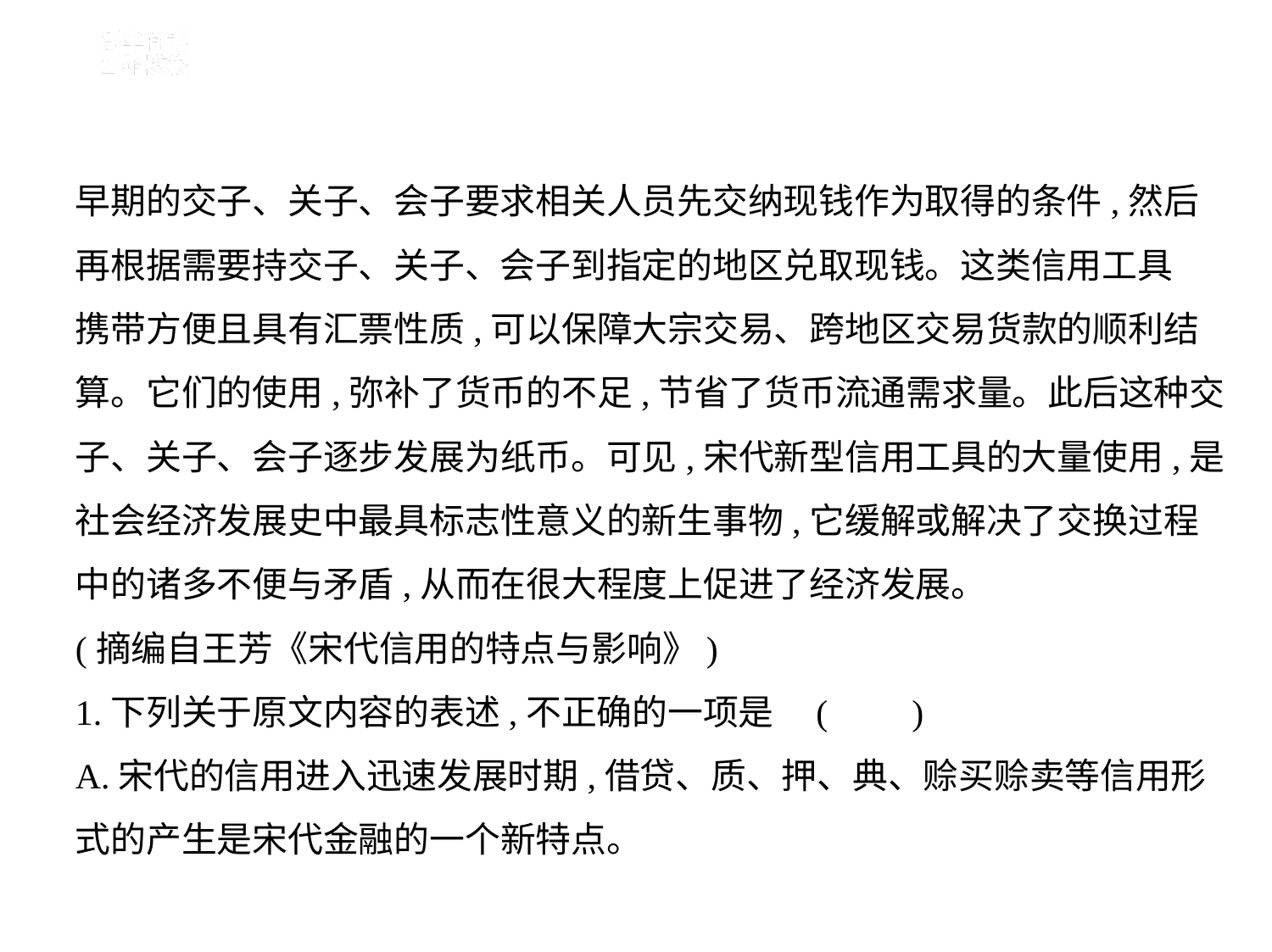

早期的交子、关子、会子要求相关人员先交纳现钱作为取得的条件,然后
再根据需要持交子、关子、会子到指定的地区兑取现钱。这类信用工具
携带方便且具有汇票性质,可以保障大宗交易、跨地区交易货款的顺利结
算。它们的使用,弥补了货币的不足,节省了货币流通需求量。此后这种交
子、关子、会子逐步发展为纸币。可见,宋代新型信用工具的大量使用,是
社会经济发展史中最具标志性意义的新生事物,它缓解或解决了交换过程
中的诸多不便与矛盾,从而在很大程度上促进了经济发展。
(摘编自王芳《宋代信用的特点与影响》)
1.下列关于原文内容的表述,不正确的一项是 (　    )
A.宋代的信用进入迅速发展时期,借贷、质、押、典、赊买赊卖等信用形
式的产生是宋代金融的一个新特点。